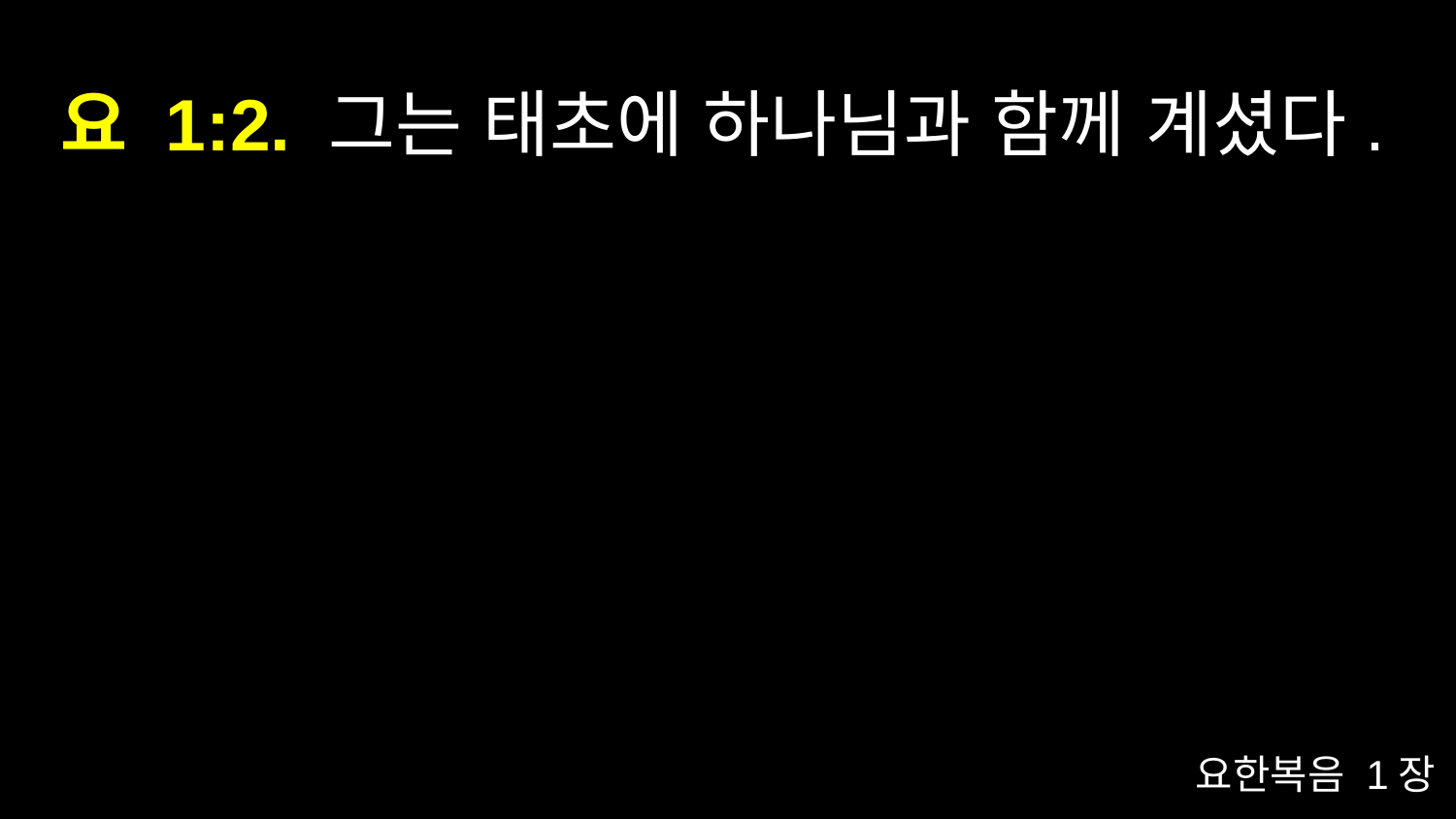

# 요 1:2. 그는 태초에 하나님과 함께 계셨다.
요한복음 1장